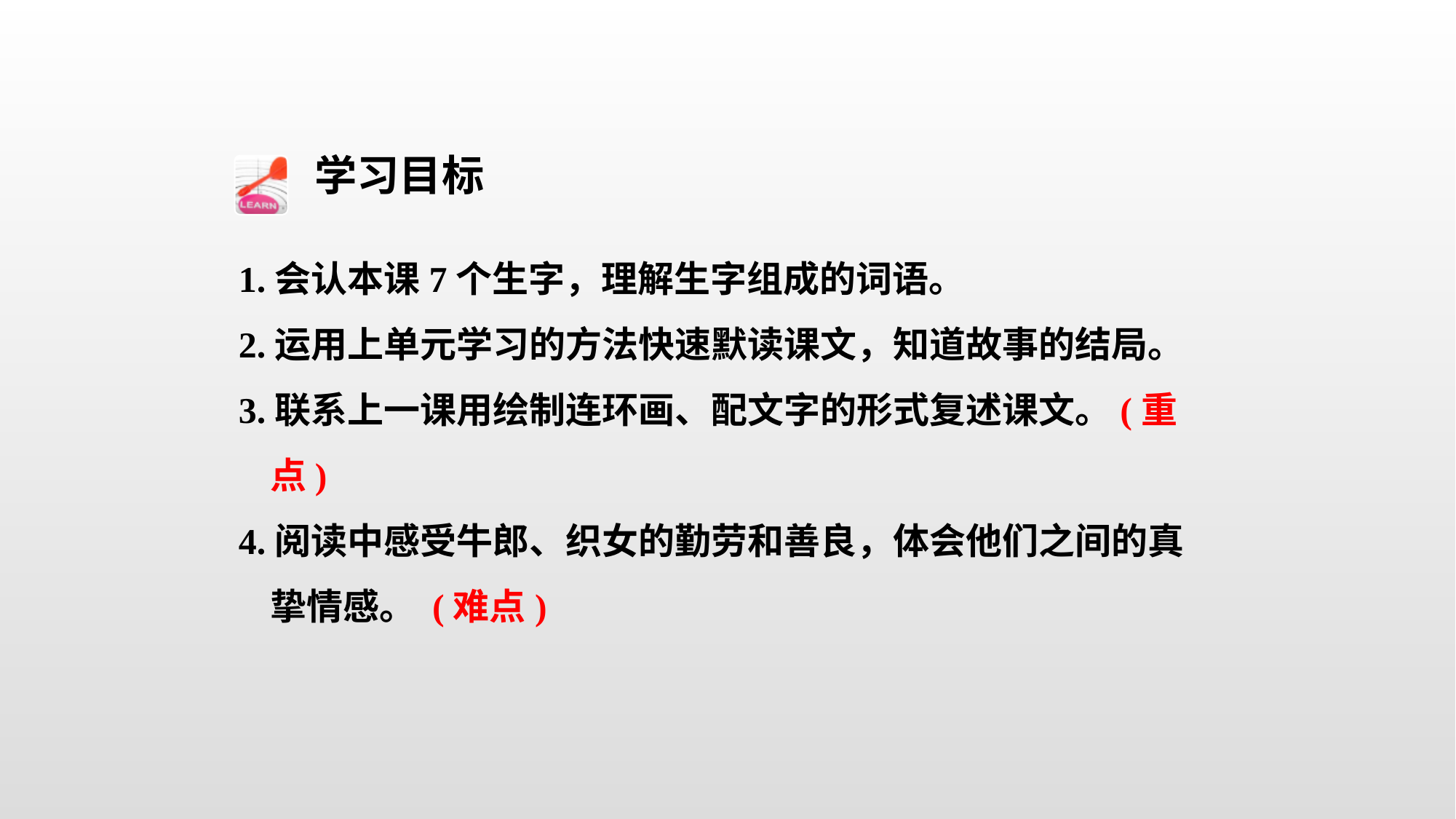

学习目标

1.会认本课7个生字，理解生字组成的词语。
2.运用上单元学习的方法快速默读课文，知道故事的结局。
3.联系上一课用绘制连环画、配文字的形式复述课文。(重点)
4.阅读中感受牛郎、织女的勤劳和善良，体会他们之间的真挚情感。 (难点)